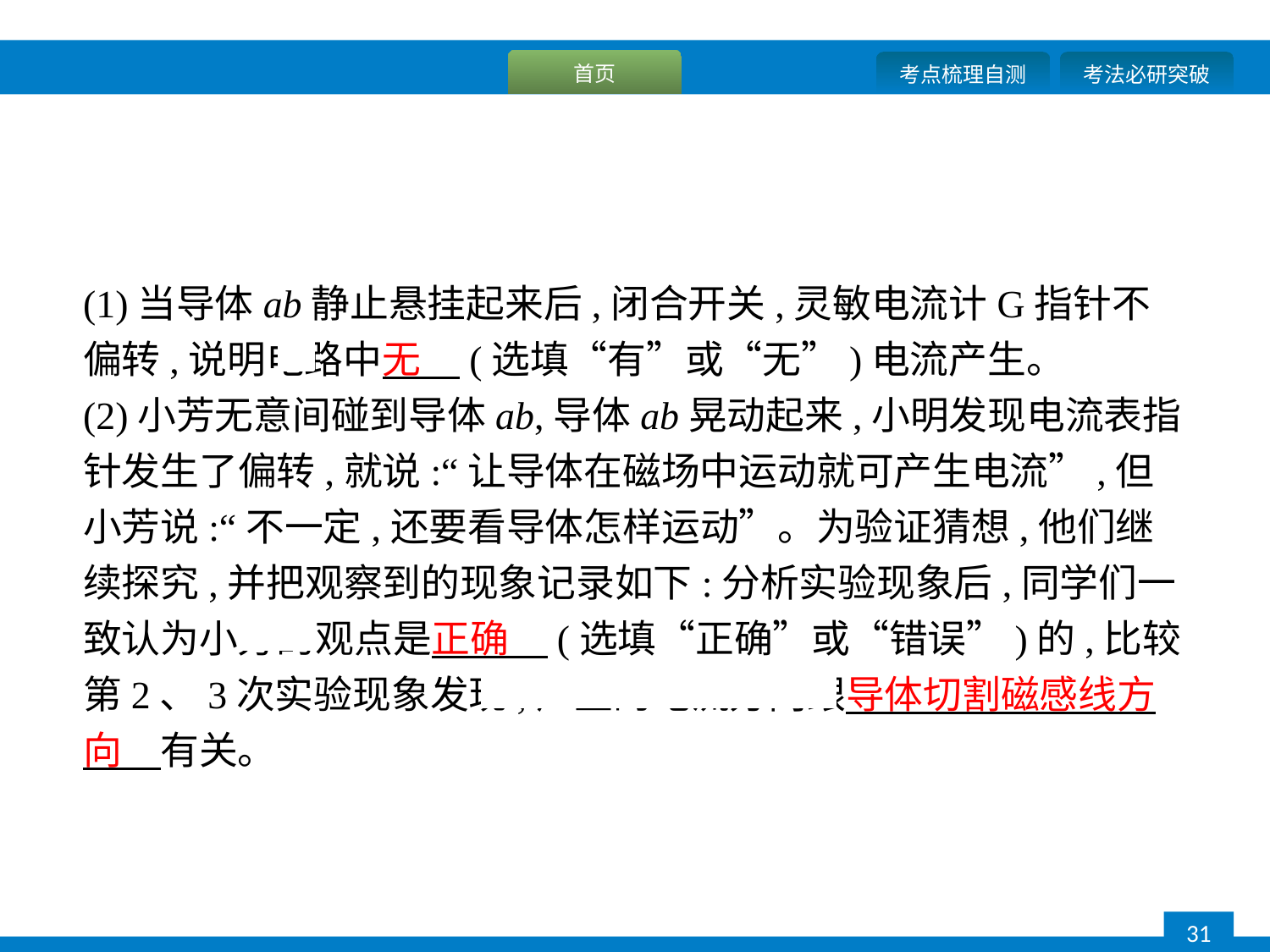

(1)当导体ab静止悬挂起来后,闭合开关,灵敏电流计G指针不偏转,说明电路中无　(选填“有”或“无”)电流产生。
(2)小芳无意间碰到导体ab,导体ab晃动起来,小明发现电流表指针发生了偏转,就说:“让导体在磁场中运动就可产生电流”,但小芳说:“不一定,还要看导体怎样运动”。为验证猜想,他们继续探究,并把观察到的现象记录如下:分析实验现象后,同学们一致认为小芳的观点是正确　(选填“正确”或“错误”)的,比较第2、3次实验现象发现,产生的电流方向跟导体切割磁感线方向　有关。